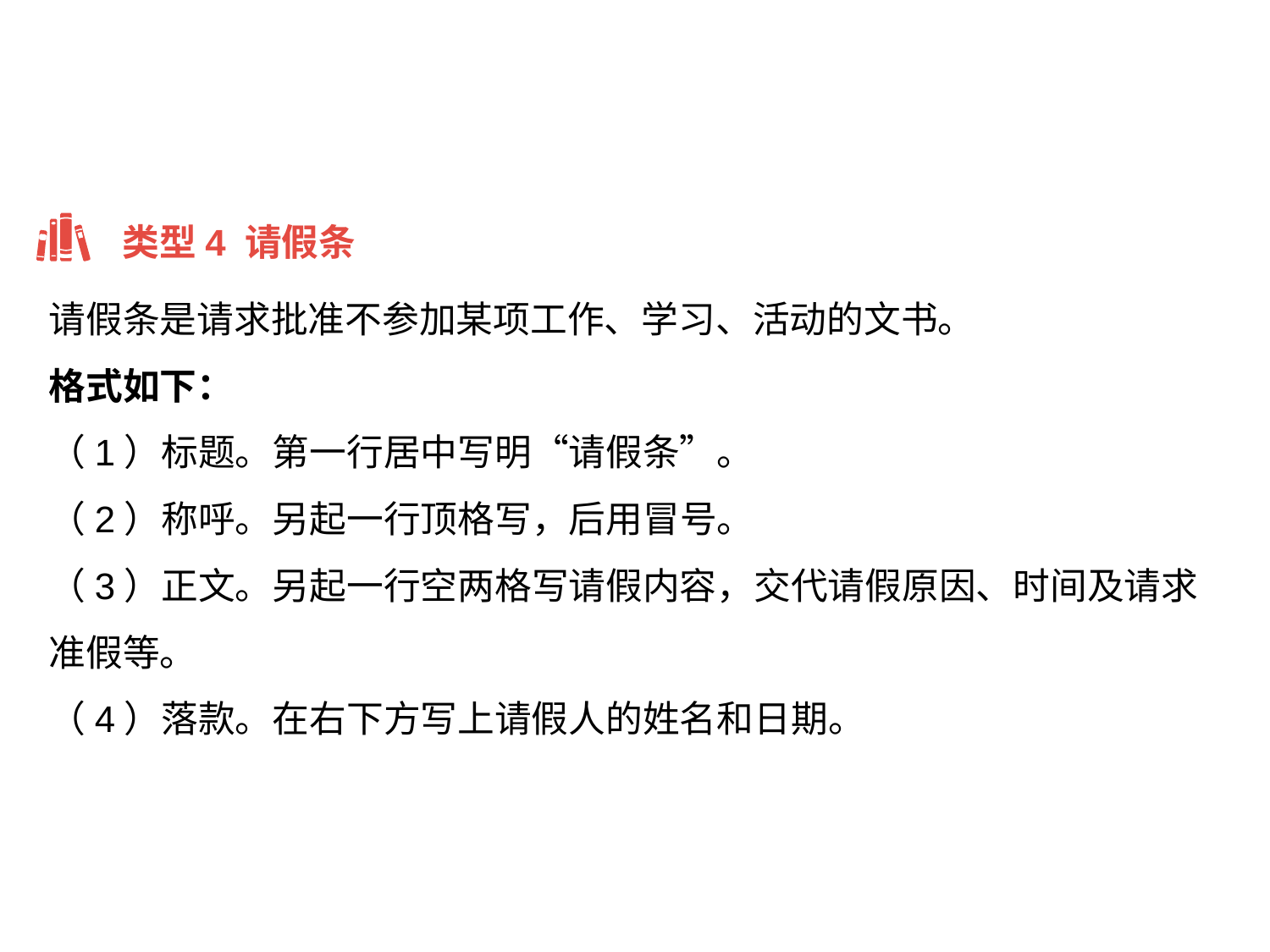

类型4 请假条
请假条是请求批准不参加某项工作、学习、活动的文书。
格式如下：
（1）标题。第一行居中写明“请假条”。
（2）称呼。另起一行顶格写，后用冒号。
（3）正文。另起一行空两格写请假内容，交代请假原因、时间及请求准假等。
（4）落款。在右下方写上请假人的姓名和日期。